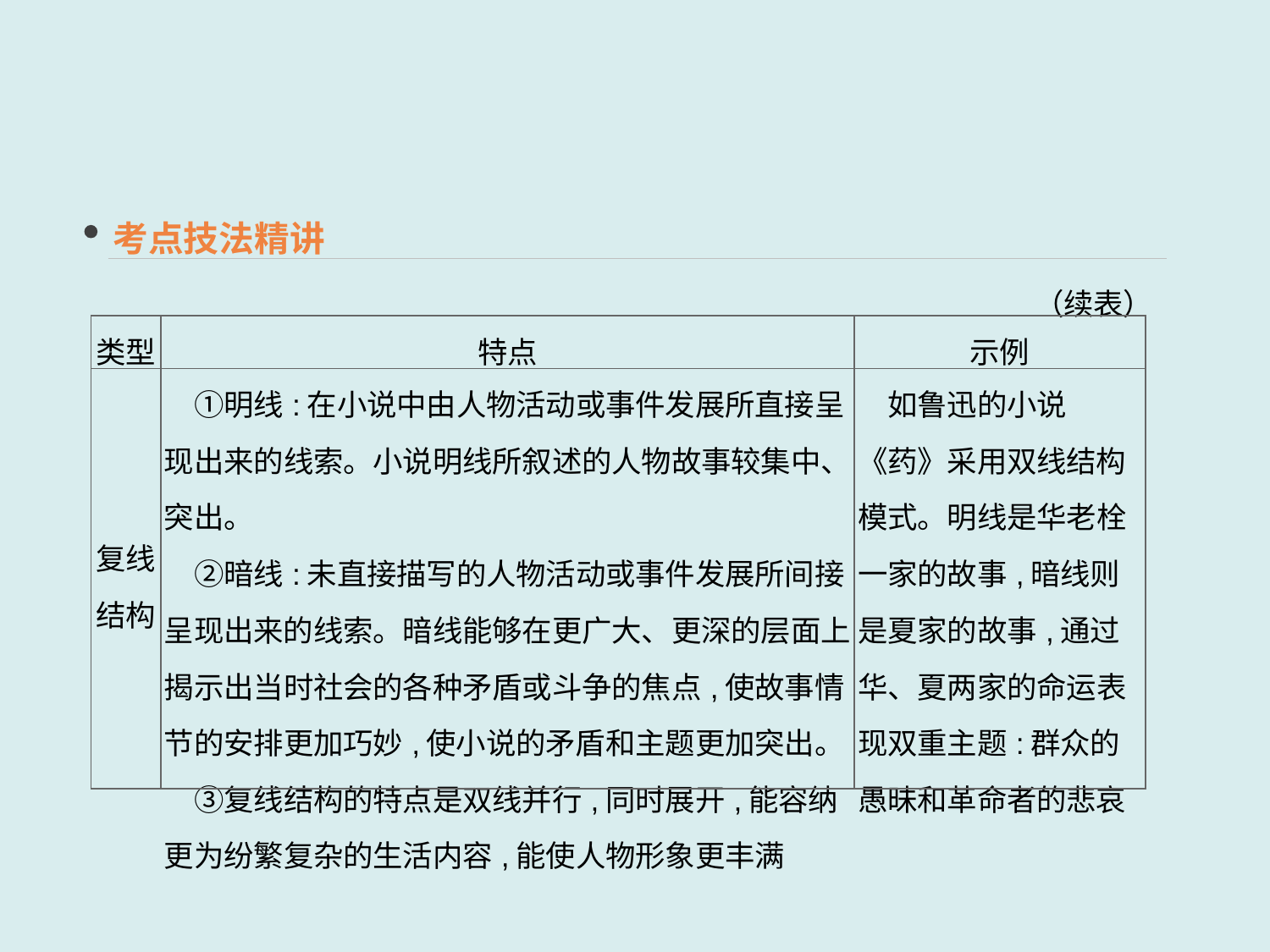

考点技法精讲

（续表）
| 类型 | 特点 | 示例 |
| --- | --- | --- |
| 复线 结构 | ①明线:在小说中由人物活动或事件发展所直接呈现出来的线索。小说明线所叙述的人物故事较集中、突出。 　②暗线:未直接描写的人物活动或事件发展所间接呈现出来的线索。暗线能够在更广大、更深的层面上揭示出当时社会的各种矛盾或斗争的焦点,使故事情节的安排更加巧妙,使小说的矛盾和主题更加突出。 　③复线结构的特点是双线并行,同时展开,能容纳更为纷繁复杂的生活内容,能使人物形象更丰满 | 如鲁迅的小说《药》采用双线结构模式。明线是华老栓一家的故事,暗线则是夏家的故事,通过华、夏两家的命运表现双重主题:群众的愚昧和革命者的悲哀 |